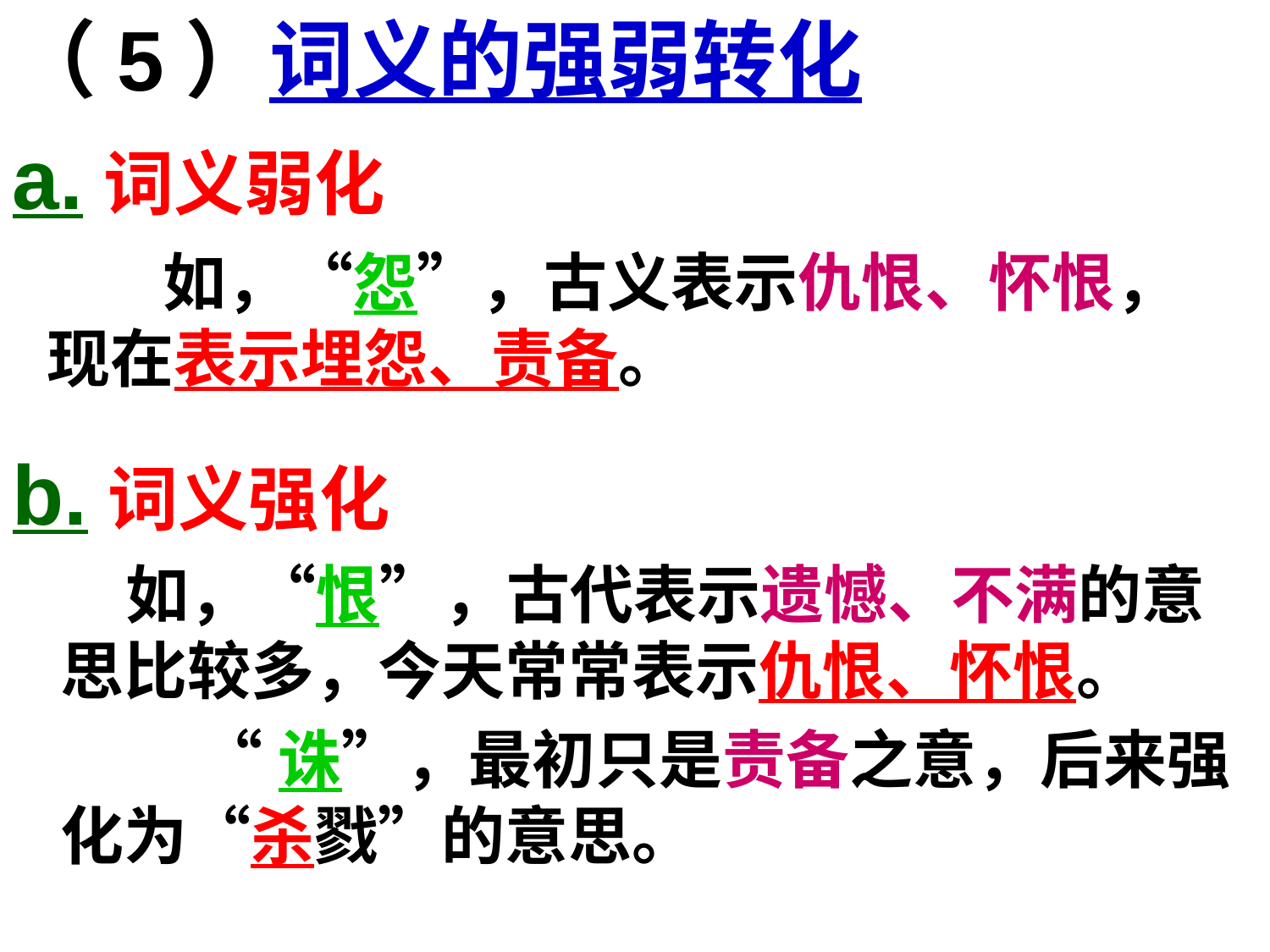

（5）词义的强弱转化
a.词义弱化

b.词义强化
　　如，“恨”，古代表示遗憾、不满的意思比较多，今天常常表示仇恨、怀恨。
             “诛”，最初只是责备之意，后来强化为“杀戮”的意思。
       如，“怨”，古义表示仇恨、怀恨，现在表示埋怨、责备。